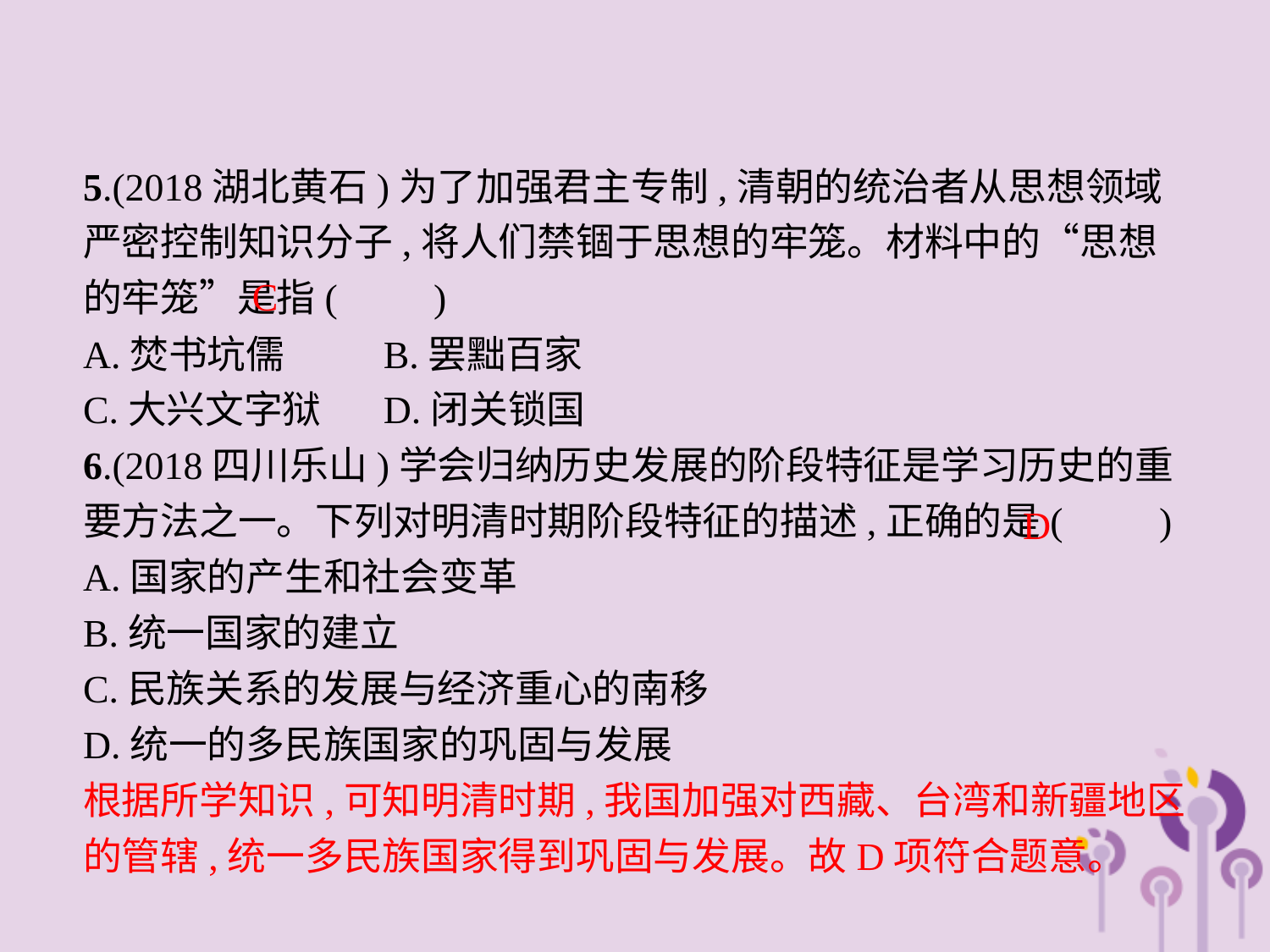

5.(2018湖北黄石)为了加强君主专制,清朝的统治者从思想领域严密控制知识分子,将人们禁锢于思想的牢笼。材料中的“思想的牢笼”是指(　　)
A.焚书坑儒	B.罢黜百家
C.大兴文字狱	D.闭关锁国
6.(2018四川乐山)学会归纳历史发展的阶段特征是学习历史的重要方法之一。下列对明清时期阶段特征的描述,正确的是(　　)
A.国家的产生和社会变革
B.统一国家的建立
C.民族关系的发展与经济重心的南移
D.统一的多民族国家的巩固与发展
根据所学知识,可知明清时期,我国加强对西藏、台湾和新疆地区的管辖,统一多民族国家得到巩固与发展。故D项符合题意。
C
D